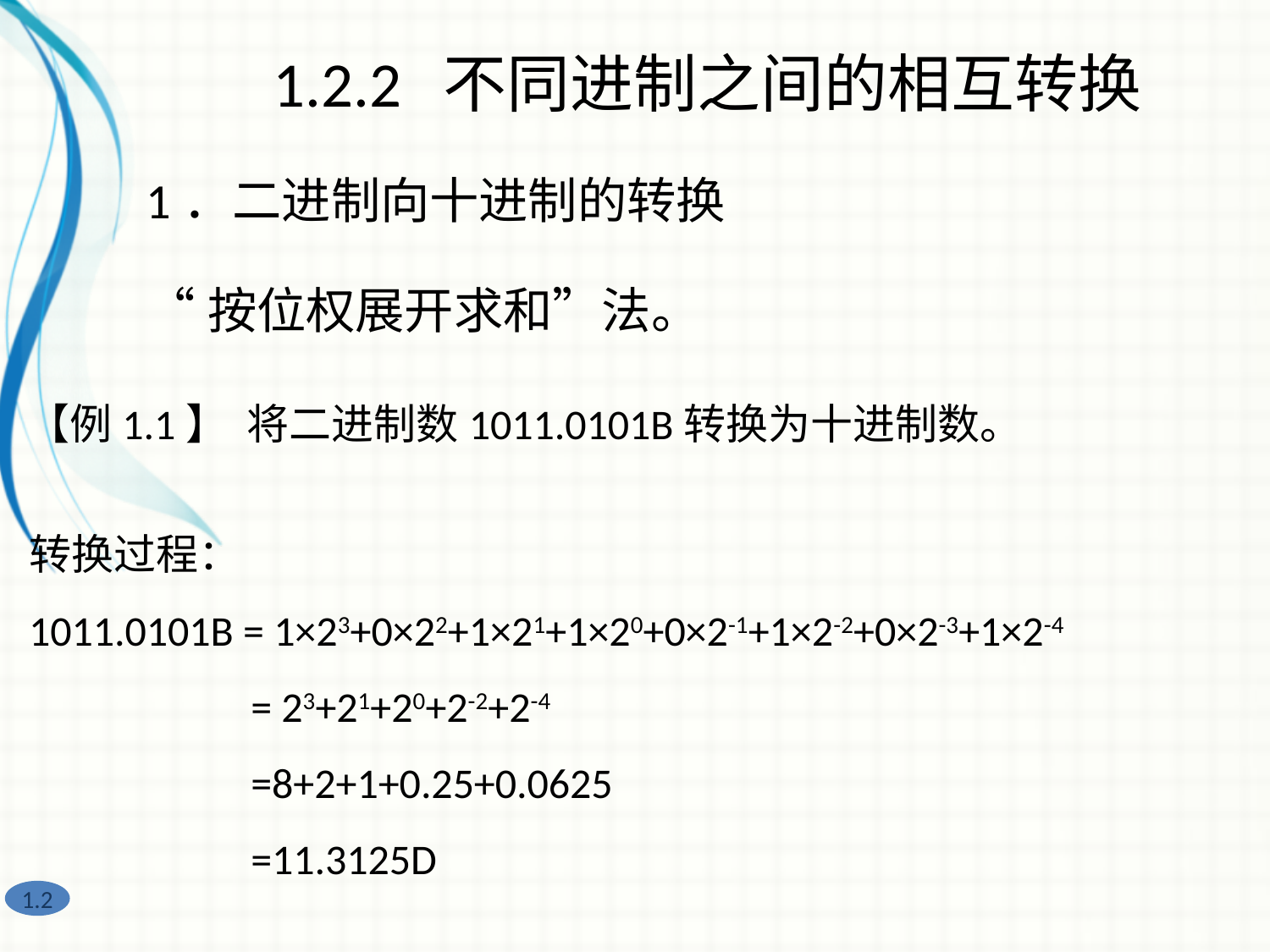

1.2.2  不同进制之间的相互转换
1．二进制向十进制的转换
“按位权展开求和”法。
【例1.1】  将二进制数1011.0101B转换为十进制数。
转换过程：
1011.0101B = 1×23+0×22+1×21+1×20+0×2-1+1×2-2+0×2-3+1×2-4
　　　　　= 23+21+20+2-2+2-4
　　　　　=8+2+1+0.25+0.0625
　　　　　=11.3125D